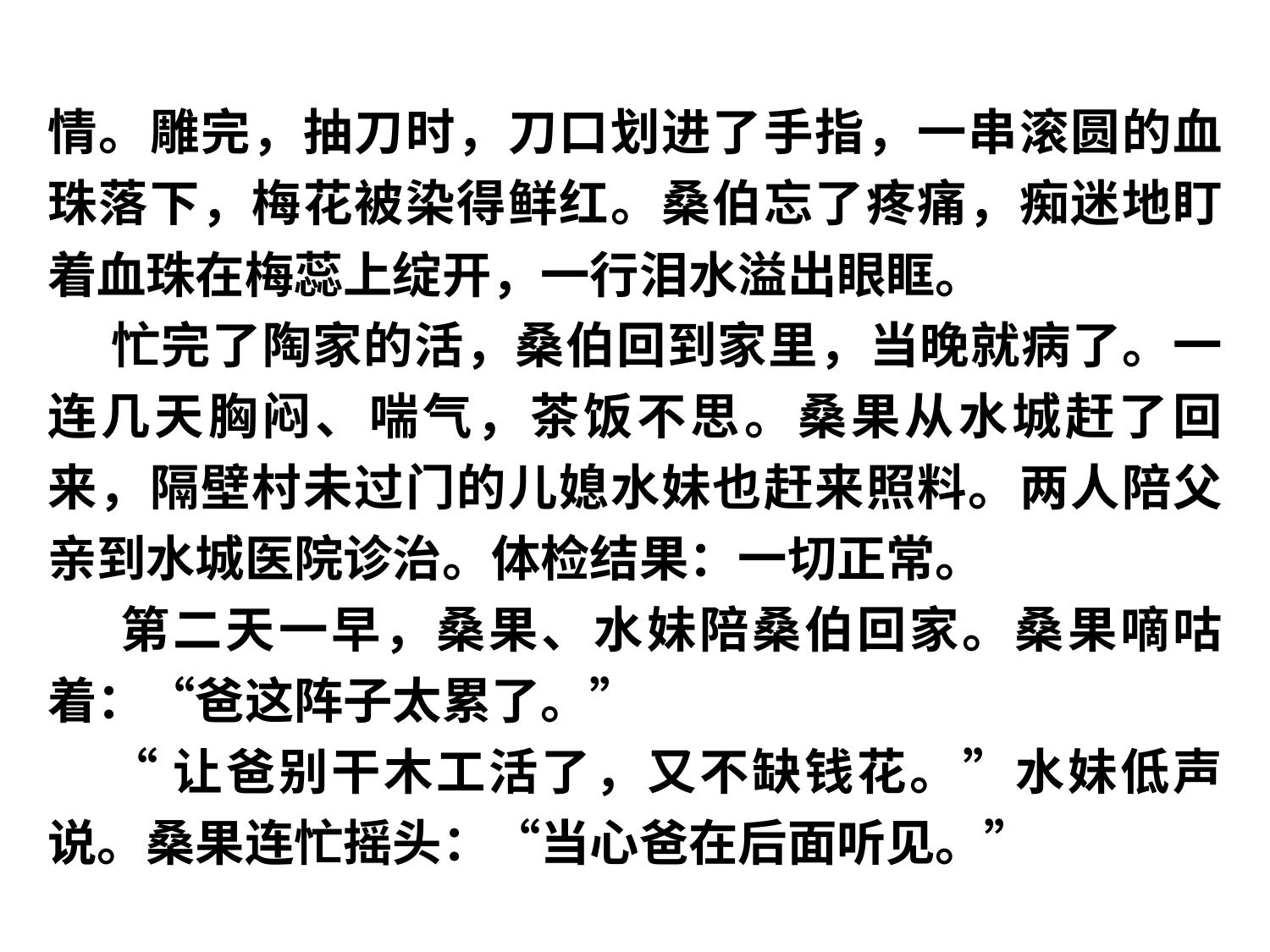

情。雕完，抽刀时，刀口划进了手指，一串滚圆的血珠落下，梅花被染得鲜红。桑伯忘了疼痛，痴迷地盯着血珠在梅蕊上绽开，一行泪水溢出眼眶。
    忙完了陶家的活，桑伯回到家里，当晚就病了。一连几天胸闷、喘气，茶饭不思。桑果从水城赶了回来，隔壁村未过门的儿媳水妹也赶来照料。两人陪父亲到水城医院诊治。体检结果：一切正常。
    第二天一早，桑果、水妹陪桑伯回家。桑果嘀咕着：“爸这阵子太累了。”
    “让爸别干木工活了，又不缺钱花。”水妹低声说。桑果连忙摇头：“当心爸在后面听见。”